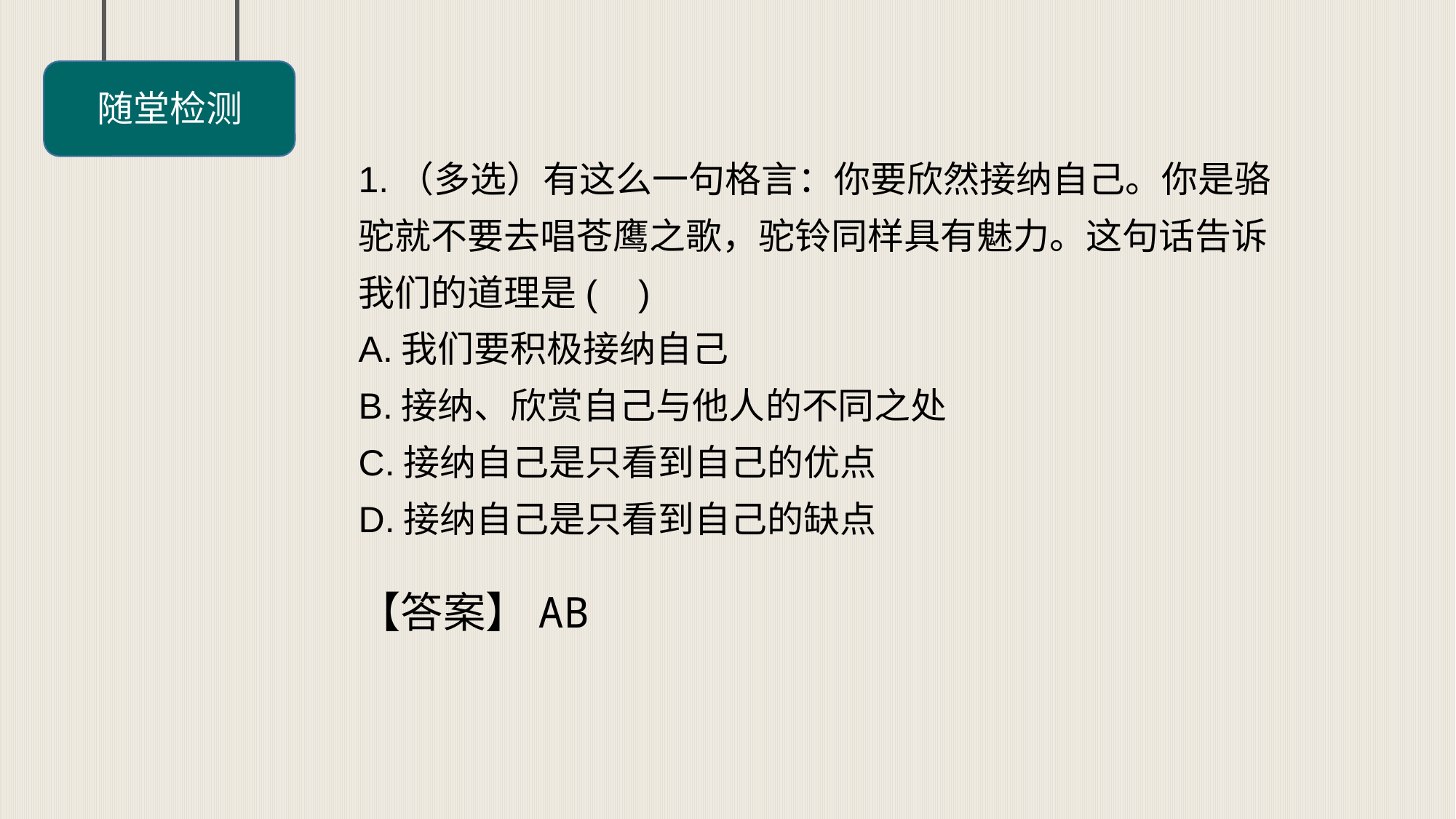

随堂检测
1.（多选）有这么一句格言：你要欣然接纳自己。你是骆驼就不要去唱苍鹰之歌，驼铃同样具有魅力。这句话告诉我们的道理是(    )
A.我们要积极接纳自己
B.接纳、欣赏自己与他人的不同之处
C.接纳自己是只看到自己的优点
D.接纳自己是只看到自己的缺点
【答案】AB